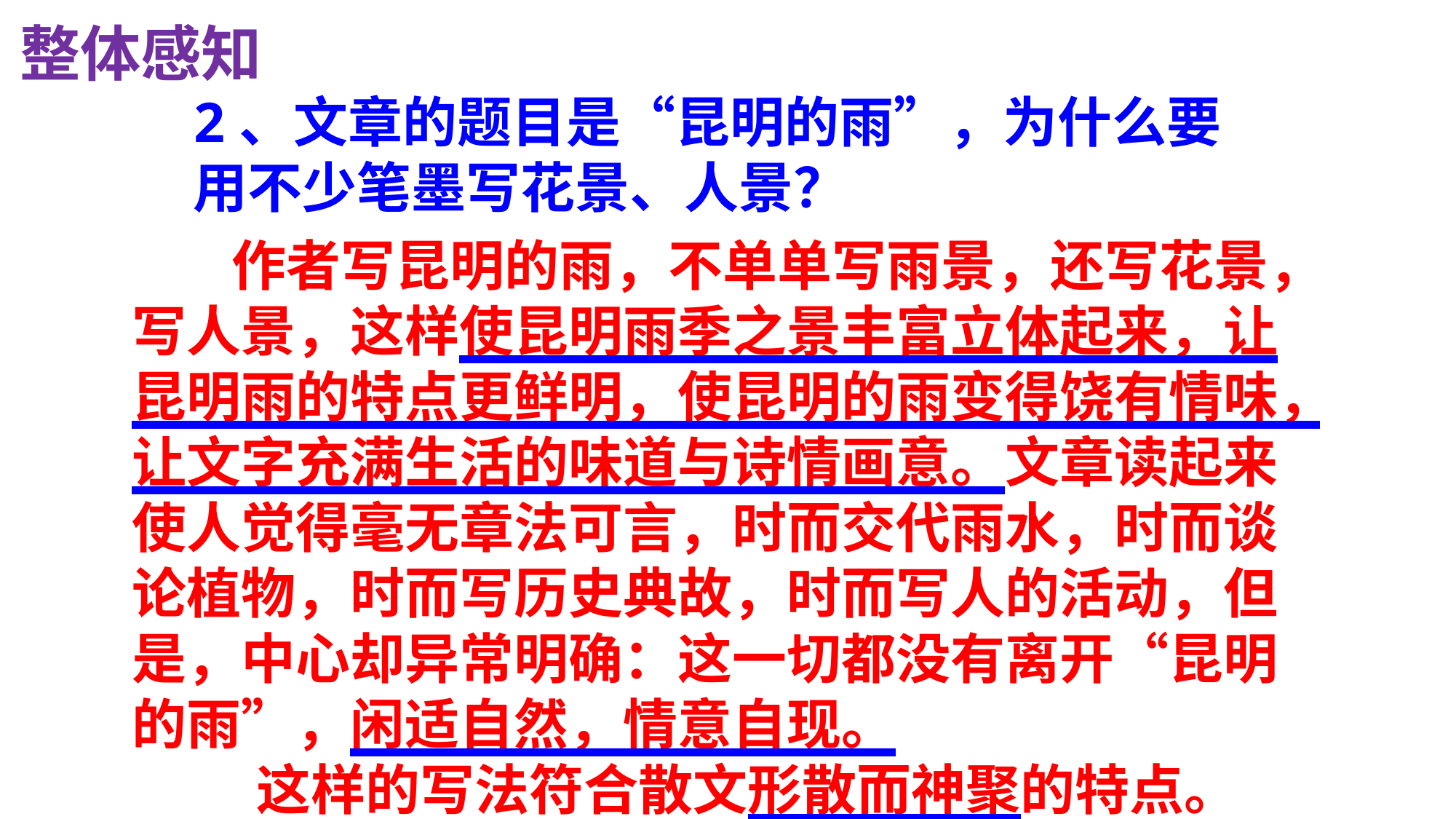

整体感知
2、文章的题目是“昆明的雨”，为什么要用不少笔墨写花景、人景？
       作者写昆明的雨，不单单写雨景，还写花景，写人景，这样使昆明雨季之景丰富立体起来，让昆明雨的特点更鲜明，使昆明的雨变得饶有情味，让文字充满生活的味道与诗情画意。文章读起来使人觉得毫无章法可言，时而交代雨水，时而谈论植物，时而写历史典故，时而写人的活动，但是，中心却异常明确：这一切都没有离开“昆明的雨”，闲适自然，情意自现。
         这样的写法符合散文形散而神聚的特点。